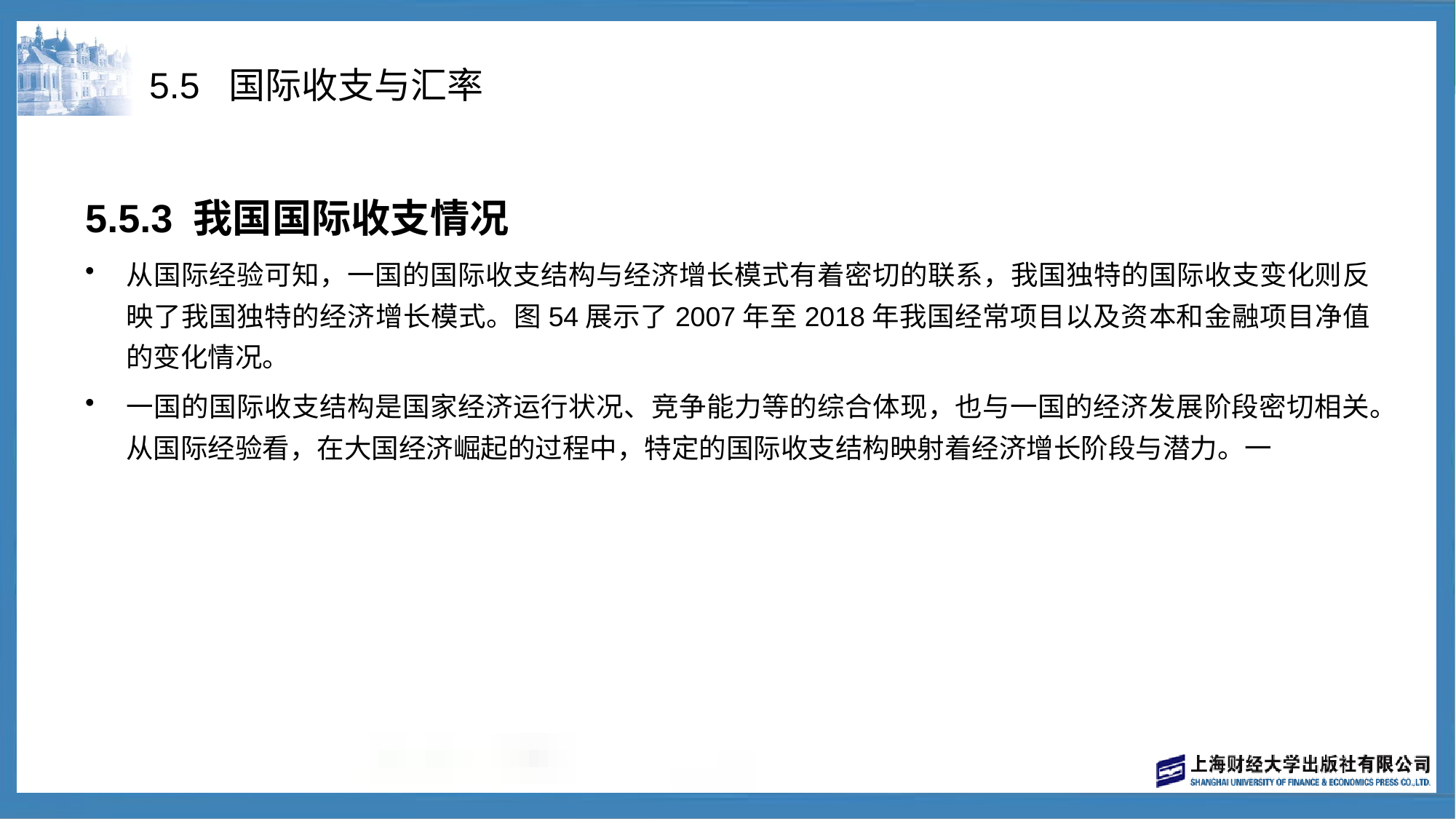

# 5.5  国际收支与汇率
5.5.3 我国国际收支情况
从国际经验可知，一国的国际收支结构与经济增长模式有着密切的联系，我国独特的国际收支变化则反映了我国独特的经济增长模式。图54展示了2007年至2018年我国经常项目以及资本和金融项目净值的变化情况。
一国的国际收支结构是国家经济运行状况、竞争能力等的综合体现，也与一国的经济发展阶段密切相关。从国际经验看，在大国经济崛起的过程中，特定的国际收支结构映射着经济增长阶段与潜力。一